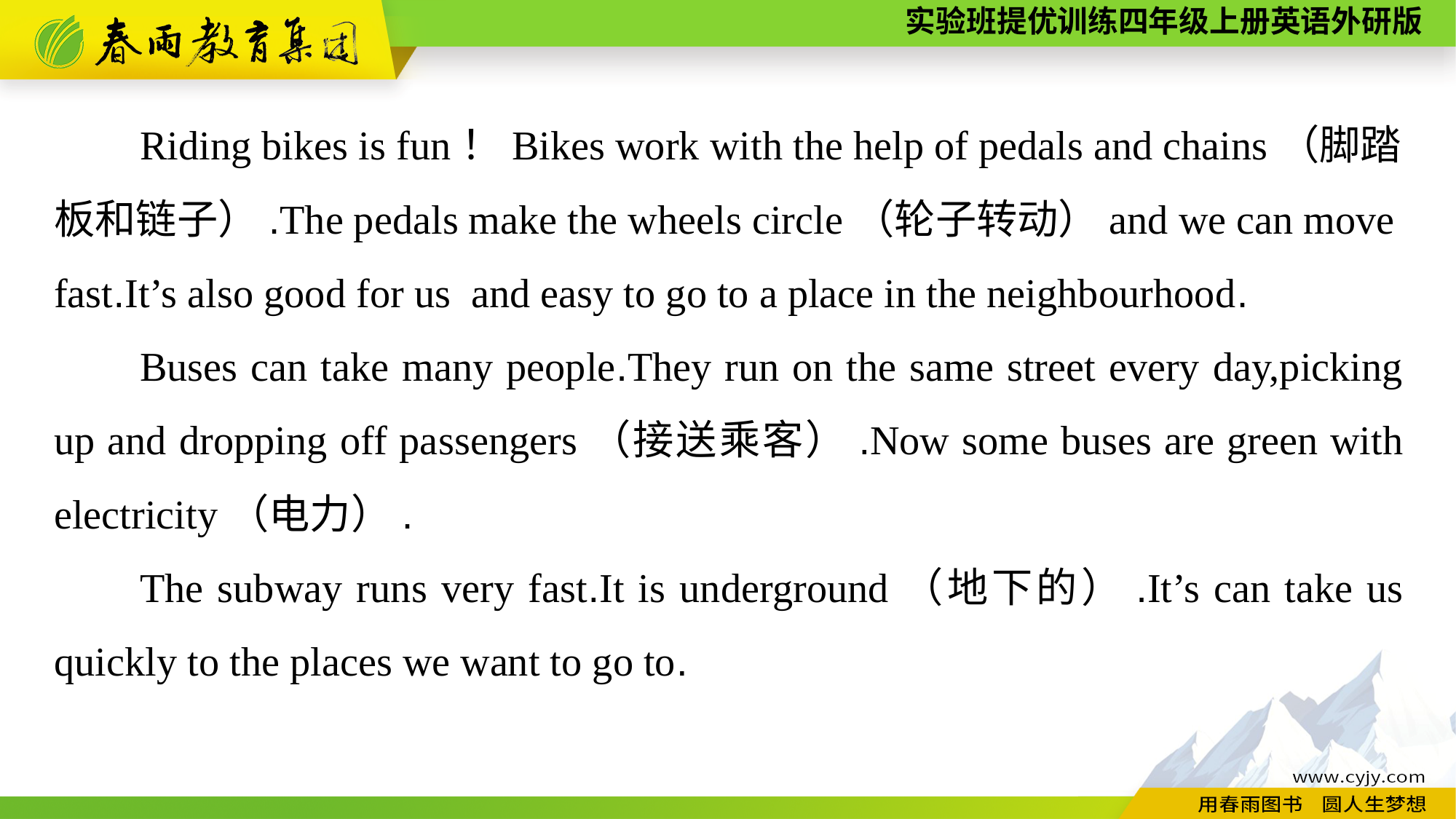

Riding bikes is fun！Bikes work with the help of pedals and chains（脚踏板和链子）.The pedals make the wheels circle（轮子转动）and we can move fast.It’s also good for us  and easy to go to a place in the neighbourhood.
Buses can take many people.They run on the same street every day,picking up and dropping off passengers（接送乘客）.Now some buses are green with electricity（电力）.
The subway runs very fast.It is underground（地下的）.It’s can take us quickly to the places we want to go to.